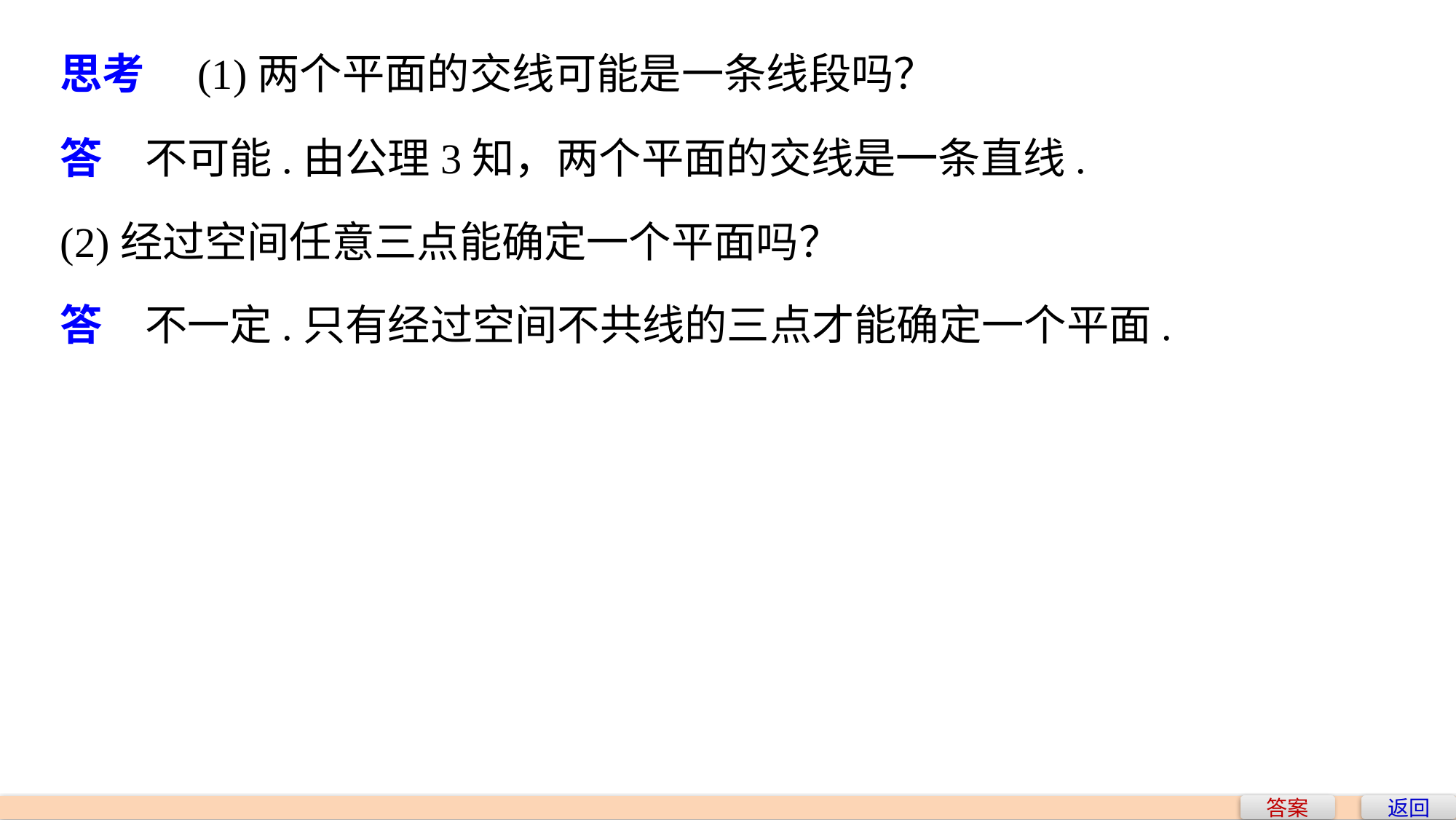

思考　(1)两个平面的交线可能是一条线段吗？
答　不可能.由公理3知，两个平面的交线是一条直线.
(2)经过空间任意三点能确定一个平面吗？
答　不一定.只有经过空间不共线的三点才能确定一个平面.
答案
返回